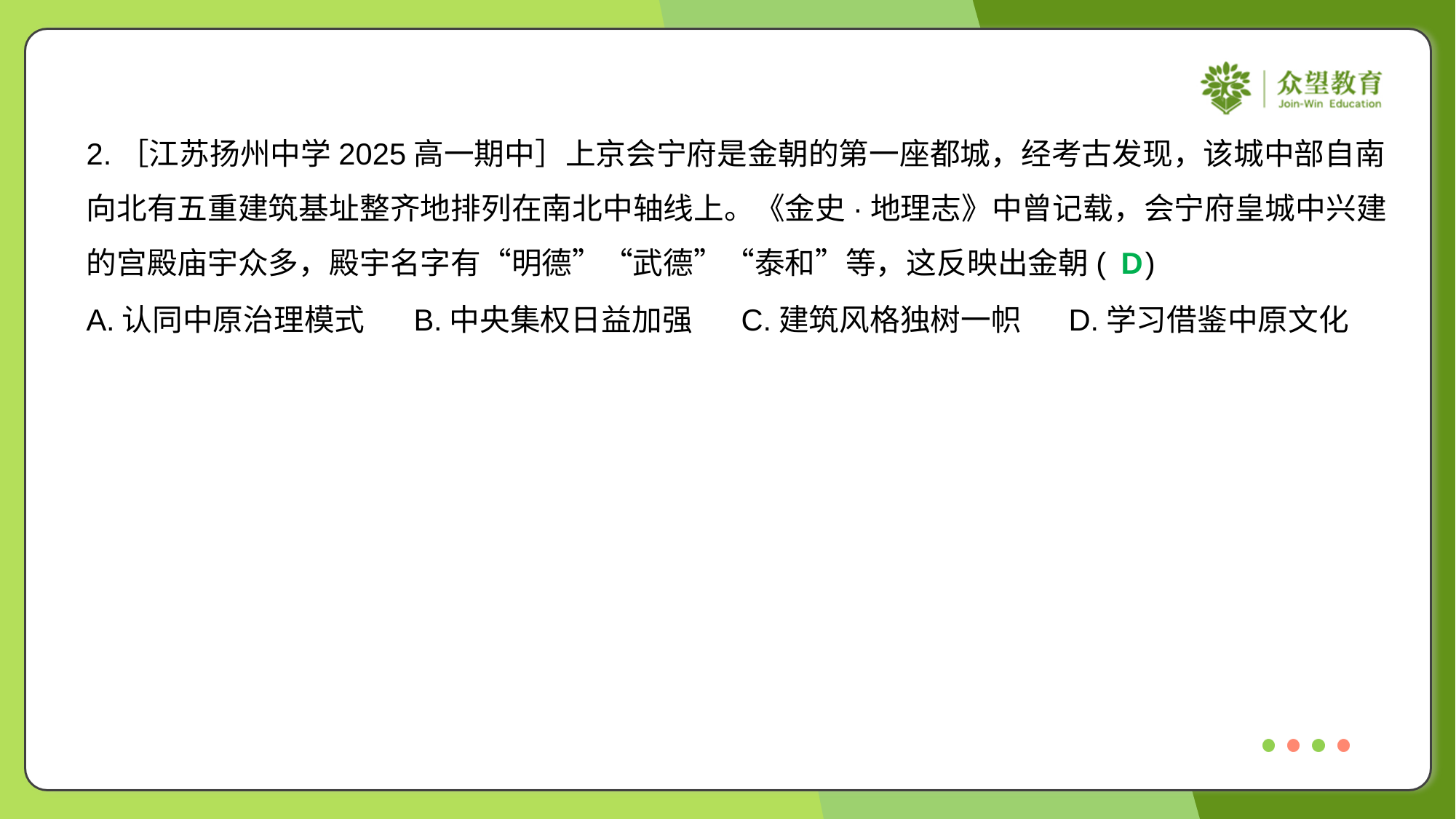

2.［江苏扬州中学2025高一期中］上京会宁府是金朝的第一座都城，经考古发现，该城中部自南
向北有五重建筑基址整齐地排列在南北中轴线上。《金史·地理志》中曾记载，会宁府皇城中兴建
的宫殿庙宇众多，殿宇名字有“明德”“武德”“泰和”等，这反映出金朝(     )
D
A.认同中原治理模式	B.中央集权日益加强	C.建筑风格独树一帜	D.学习借鉴中原文化